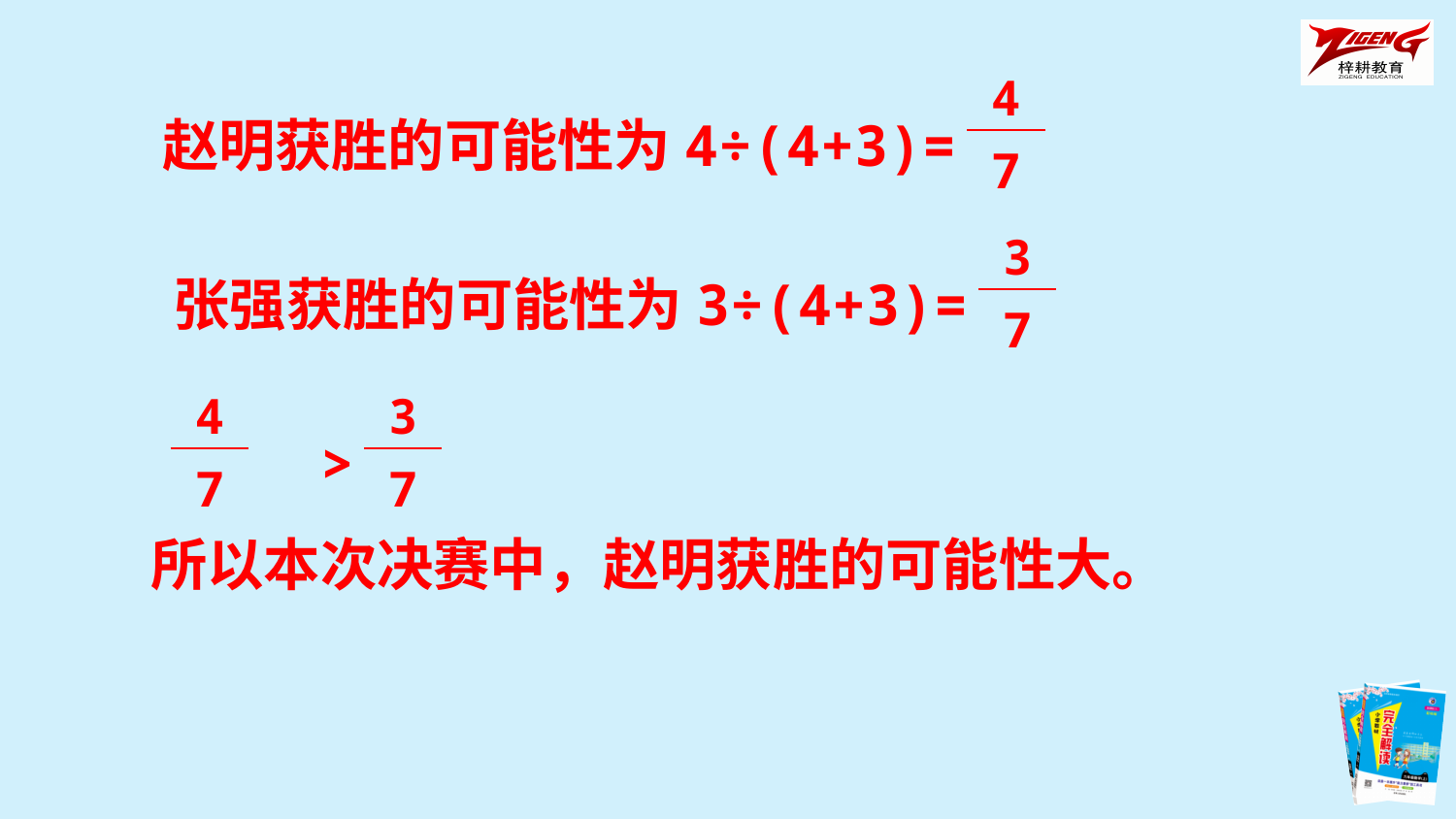

| 4 |
| --- |
| 7 |
赵明获胜的可能性为4÷(4+3)=
| 3 |
| --- |
| 7 |
张强获胜的可能性为3÷(4+3)=
| 4 |
| --- |
| 7 |
| 3 |
| --- |
| 7 |
     >
所以本次决赛中，赵明获胜的可能性大。